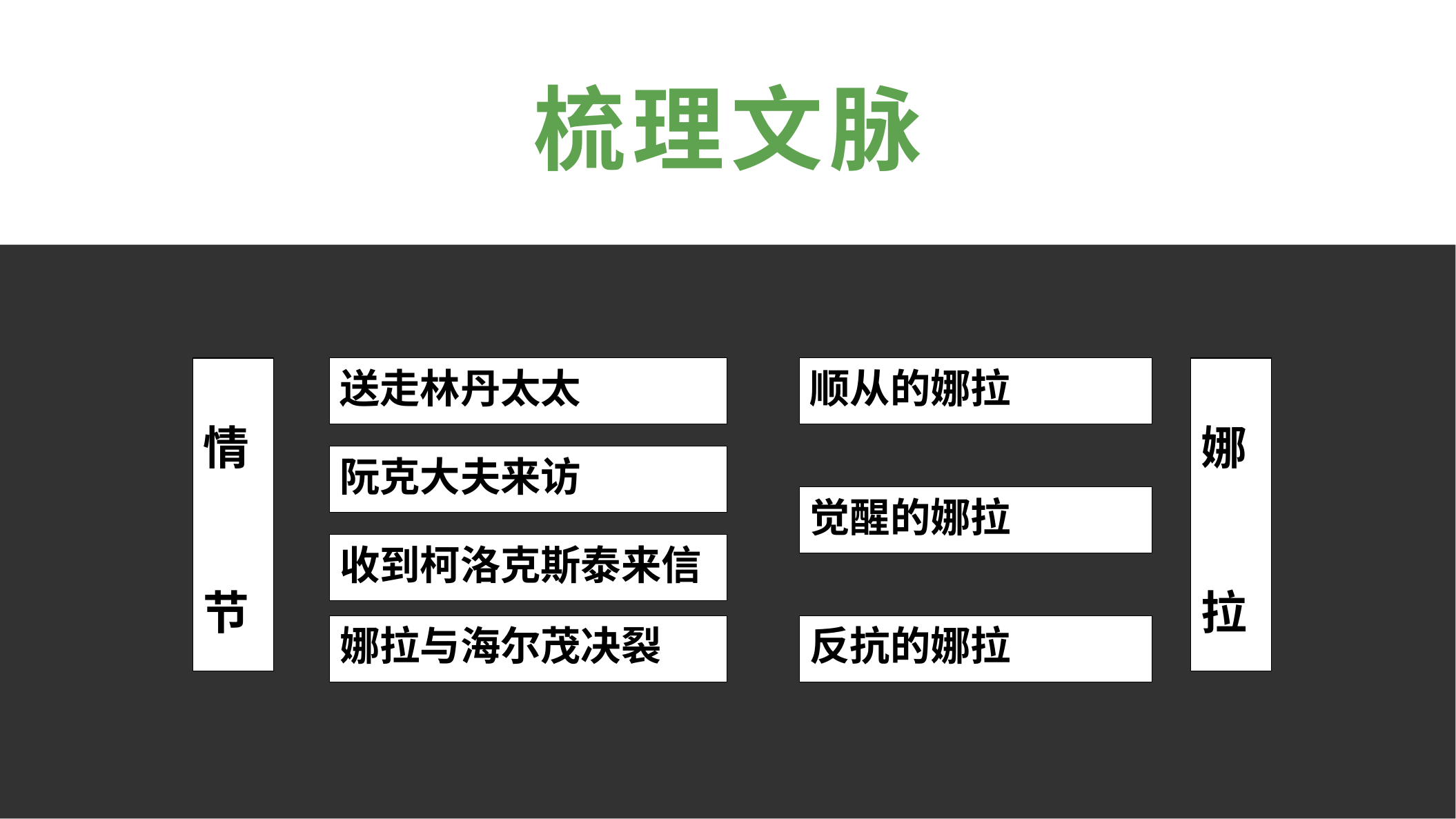

梳理文脉

情

节

送走林丹太太
顺从的娜拉

娜

拉

阮克大夫来访
觉醒的娜拉
收到柯洛克斯泰来信
娜拉与海尔茂决裂
反抗的娜拉